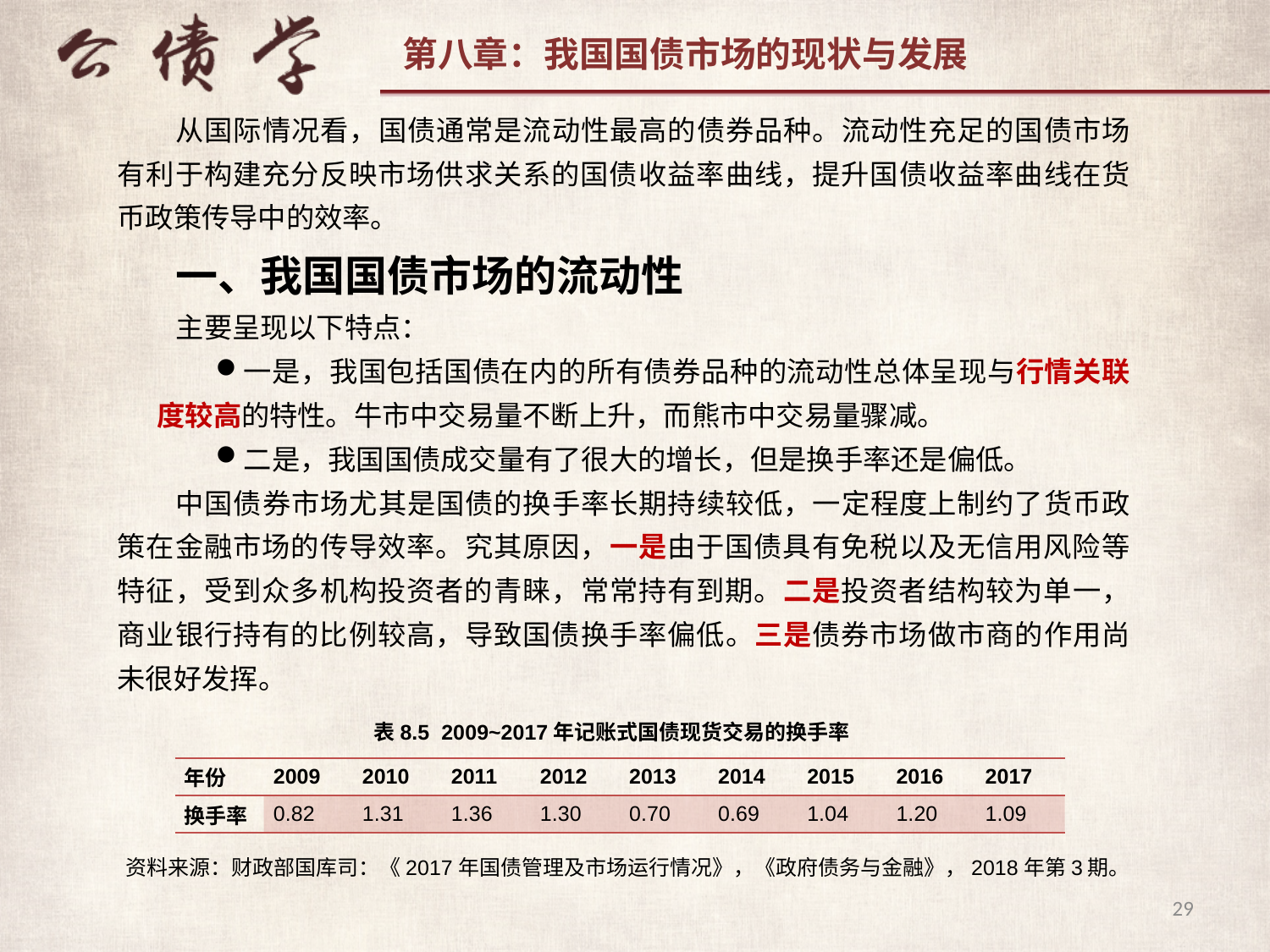

从国际情况看，国债通常是流动性最高的债券品种。流动性充足的国债市场有利于构建充分反映市场供求关系的国债收益率曲线，提升国债收益率曲线在货币政策传导中的效率。
一、我国国债市场的流动性
主要呈现以下特点：
一是，我国包括国债在内的所有债券品种的流动性总体呈现与行情关联度较高的特性。牛市中交易量不断上升，而熊市中交易量骤减。
二是，我国国债成交量有了很大的增长，但是换手率还是偏低。
中国债券市场尤其是国债的换手率长期持续较低，一定程度上制约了货币政策在金融市场的传导效率。究其原因，一是由于国债具有免税以及无信用风险等特征，受到众多机构投资者的青睐，常常持有到期。二是投资者结构较为单一，商业银行持有的比例较高，导致国债换手率偏低。三是债券市场做市商的作用尚未很好发挥。
表8.5  2009~2017年记账式国债现货交易的换手率
| 年份 | 2009 | 2010 | 2011 | 2012 | 2013 | 2014 | 2015 | 2016 | 2017 |
| --- | --- | --- | --- | --- | --- | --- | --- | --- | --- |
| 换手率 | 0.82 | 1.31 | 1.36 | 1.30 | 0.70 | 0.69 | 1.04 | 1.20 | 1.09 |
资料来源：财政部国库司：《2017年国债管理及市场运行情况》，《政府债务与金融》，2018年第3期。
29